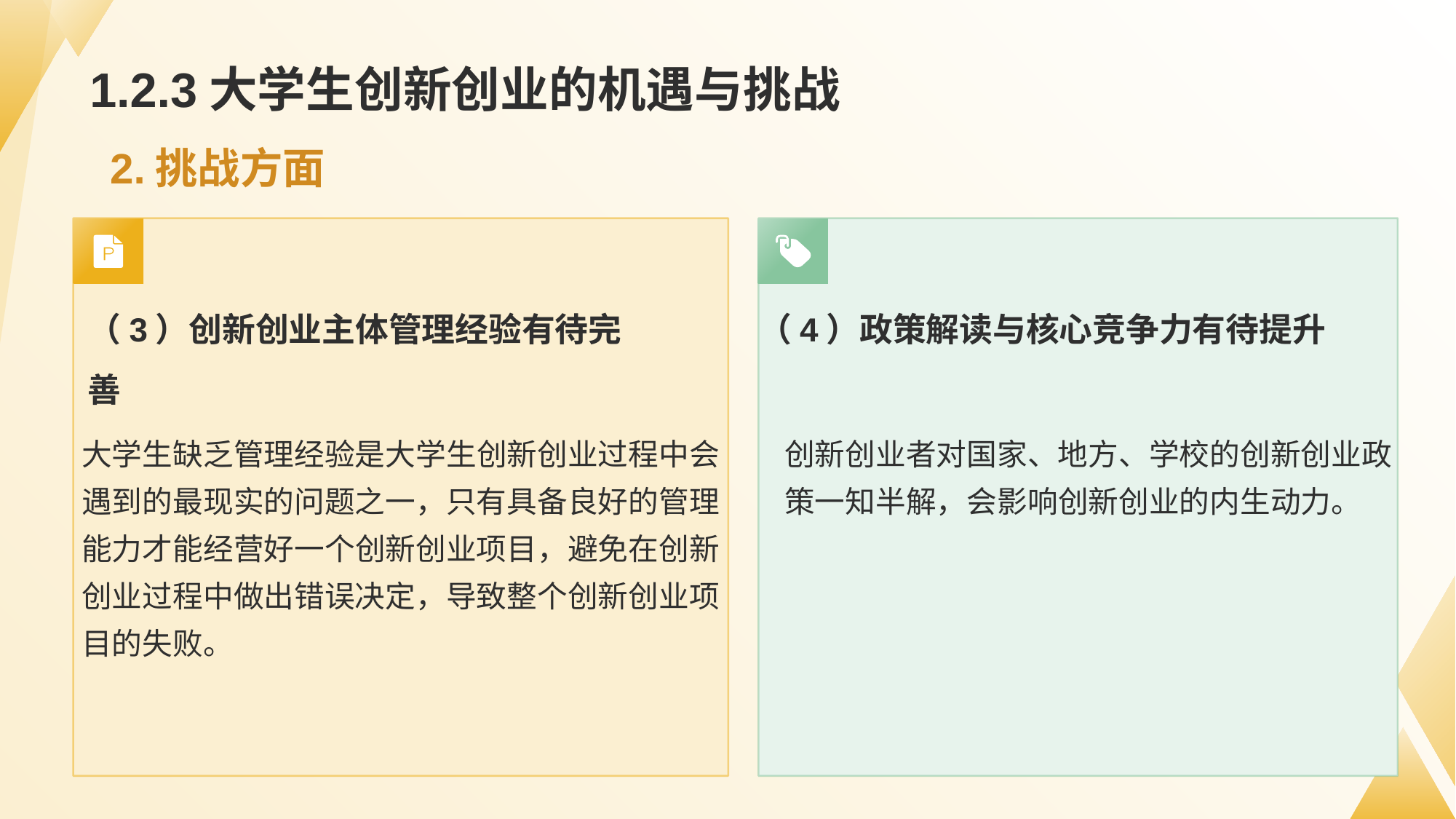

# 1.2.3大学生创新创业的机遇与挑战
2.挑战方面

（3）创新创业主体管理经验有待完善
（4）政策解读与核心竞争力有待提升
大学生缺乏管理经验是大学生创新创业过程中会遇到的最现实的问题之一，只有具备良好的管理能力才能经营好一个创新创业项目，避免在创新创业过程中做出错误决定，导致整个创新创业项目的失败。
创新创业者对国家、地方、学校的创新创业政策一知半解，会影响创新创业的内生动力。